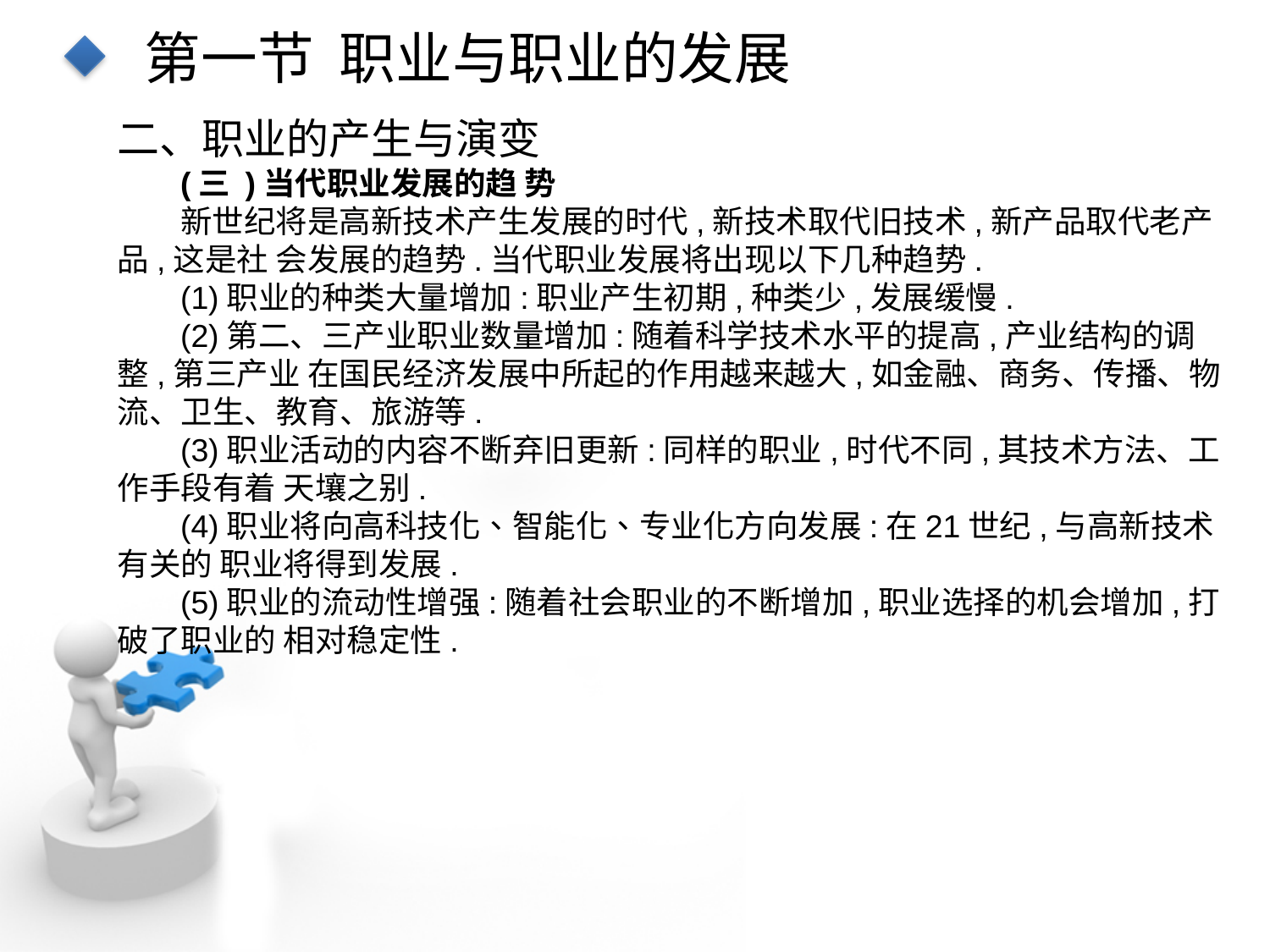

第一节  职业与职业的发展

二、职业的产生与演变
(三 )当代职业发展的趋 势
新世纪将是高新技术产生发展的时代,新技术取代旧技术,新产品取代老产品,这是社 会发展的趋势.当代职业发展将出现以下几种趋势.
(1)职业的种类大量增加:职业产生初期,种类少,发展缓慢.
(2)第二、三产业职业数量增加:随着科学技术水平的提高,产业结构的调整,第三产业 在国民经济发展中所起的作用越来越大,如金融、商务、传播、物流、卫生、教育、旅游等.
(3)职业活动的内容不断弃旧更新:同样的职业,时代不同,其技术方法、工作手段有着 天壤之别.
(4)职业将向高科技化、智能化、专业化方向发展:在21世纪,与高新技术有关的 职业将得到发展.
(5)职业的流动性增强:随着社会职业的不断增加,职业选择的机会增加,打破了职业的 相对稳定性.

点击添加文本
点击添加文本
点击添加文本
点击添加文本